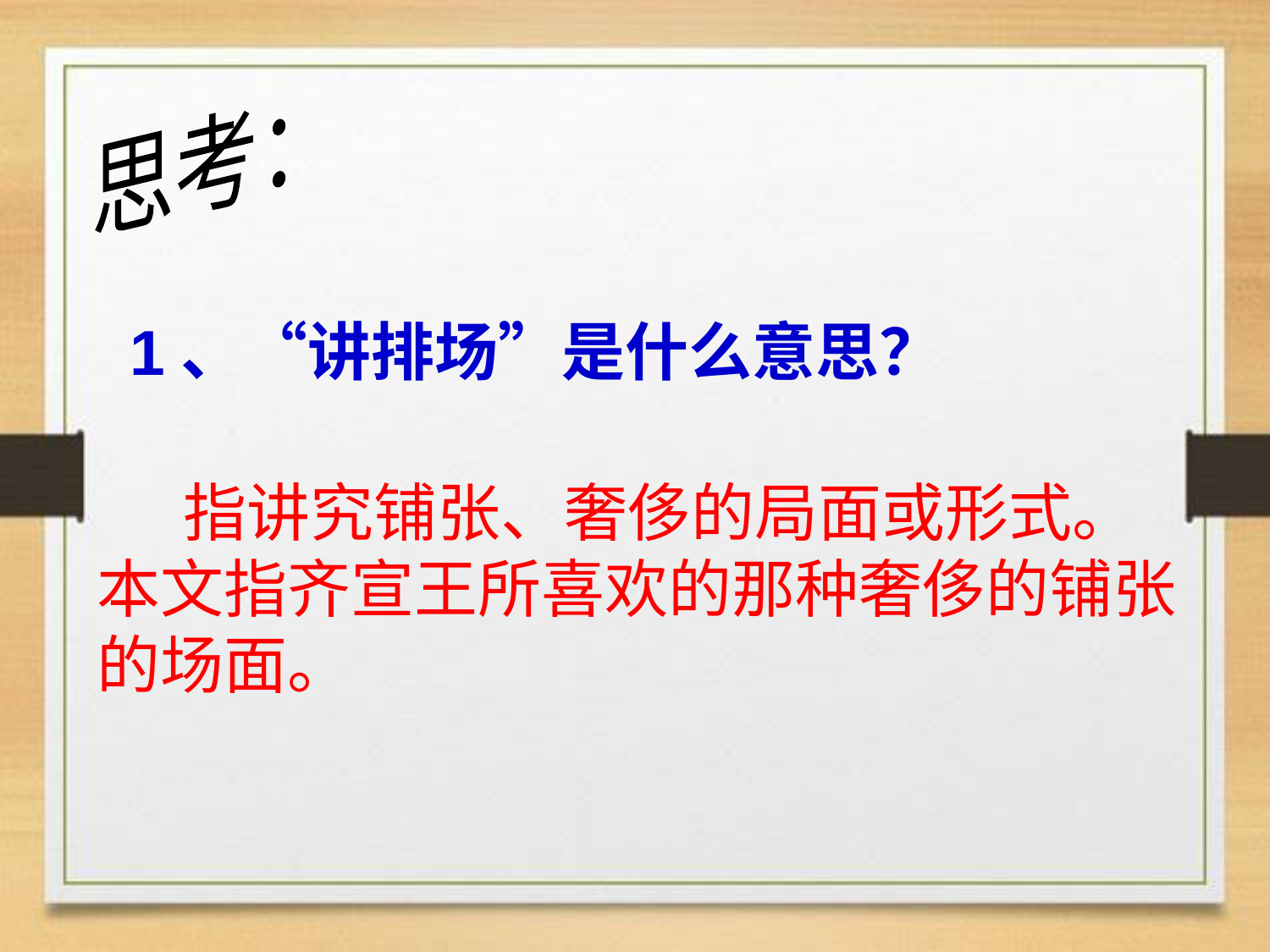

思考：

1、“讲排场”是什么意思？
     指讲究铺张、奢侈的局面或形式。
本文指齐宣王所喜欢的那种奢侈的铺张
的场面。